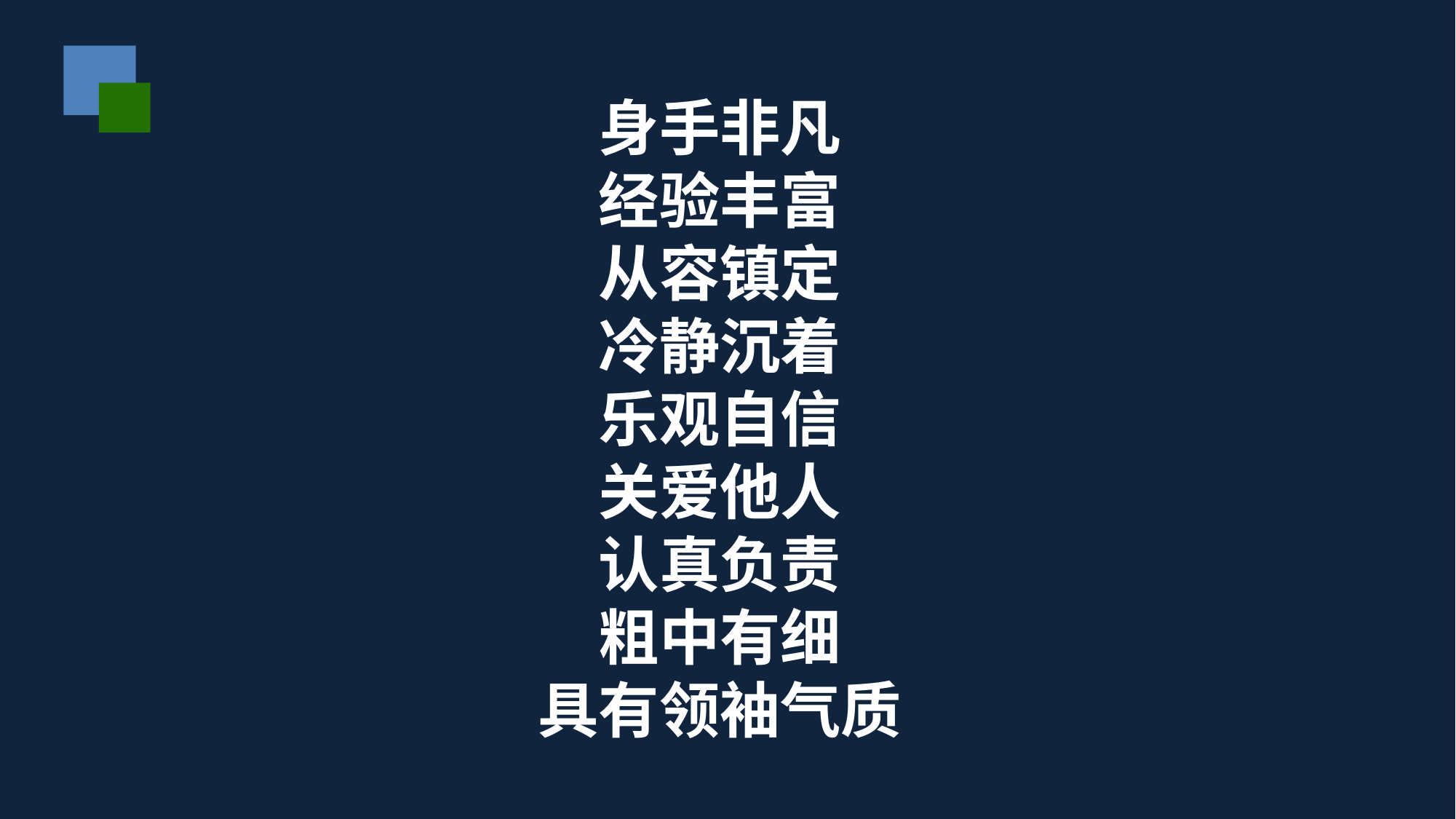

身手非凡
经验丰富
从容镇定
冷静沉着
乐观自信
关爱他人
认真负责
粗中有细
具有领袖气质